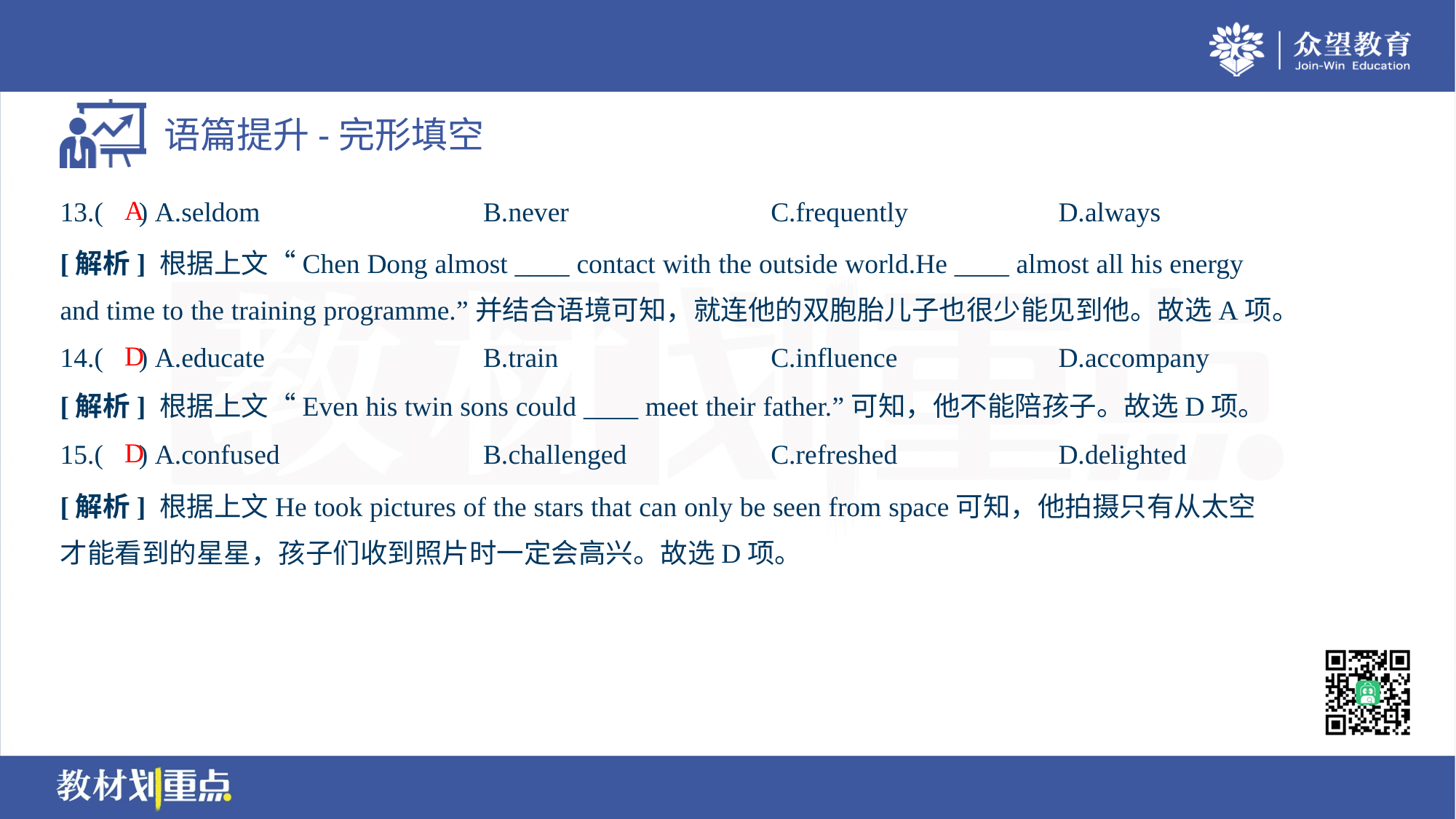

A
13.(     ) A.seldom	B.never	C.frequently	D.always
[解析] 根据上文“Chen Dong almost ____ contact with the outside world.He ____ almost all his energy
and time to the training programme.”并结合语境可知，就连他的双胞胎儿子也很少能见到他。故选A项。
D
14.(     ) A.educate	B.train	C.influence	D.accompany
[解析] 根据上文“Even his twin sons could ____ meet their father.”可知，他不能陪孩子。故选D项。
D
15.(     ) A.confused	B.challenged	C.refreshed	D.delighted
[解析] 根据上文He took pictures of the stars that can only be seen from space可知，他拍摄只有从太空
才能看到的星星，孩子们收到照片时一定会高兴。故选D项。